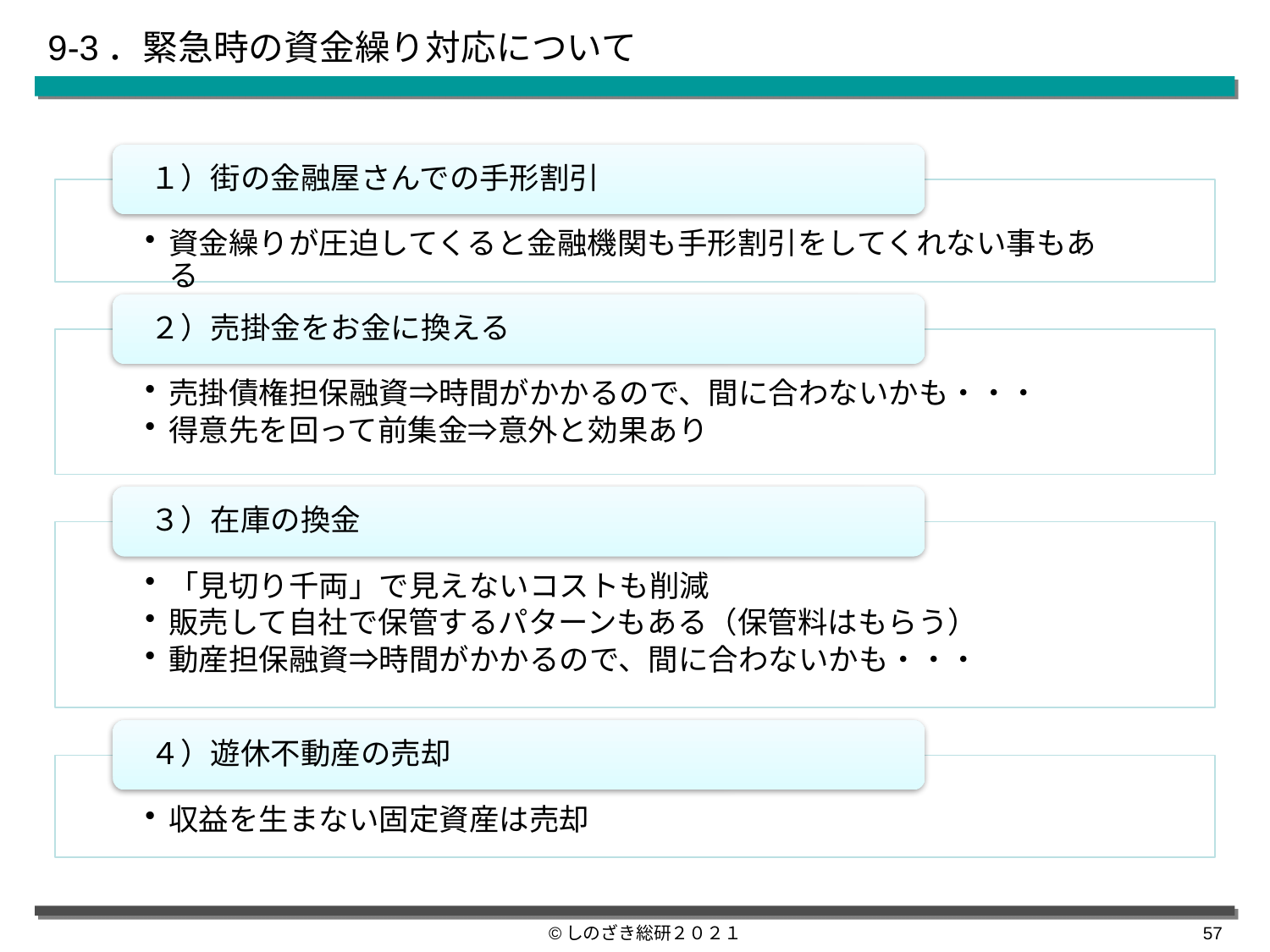

# 9-3．緊急時の資金繰り対応について
資金繰りが圧迫してくると金融機関も手形割引をしてくれない事もある
１）街の金融屋さんでの手形割引
売掛債権担保融資⇒時間がかかるので、間に合わないかも・・・
得意先を回って前集金⇒意外と効果あり
２）売掛金をお金に換える
「見切り千両」で見えないコストも削減
販売して自社で保管するパターンもある（保管料はもらう）
動産担保融資⇒時間がかかるので、間に合わないかも・・・
３）在庫の換金
収益を生まない固定資産は売却
４）遊休不動産の売却
©しのざき総研２０２１
57